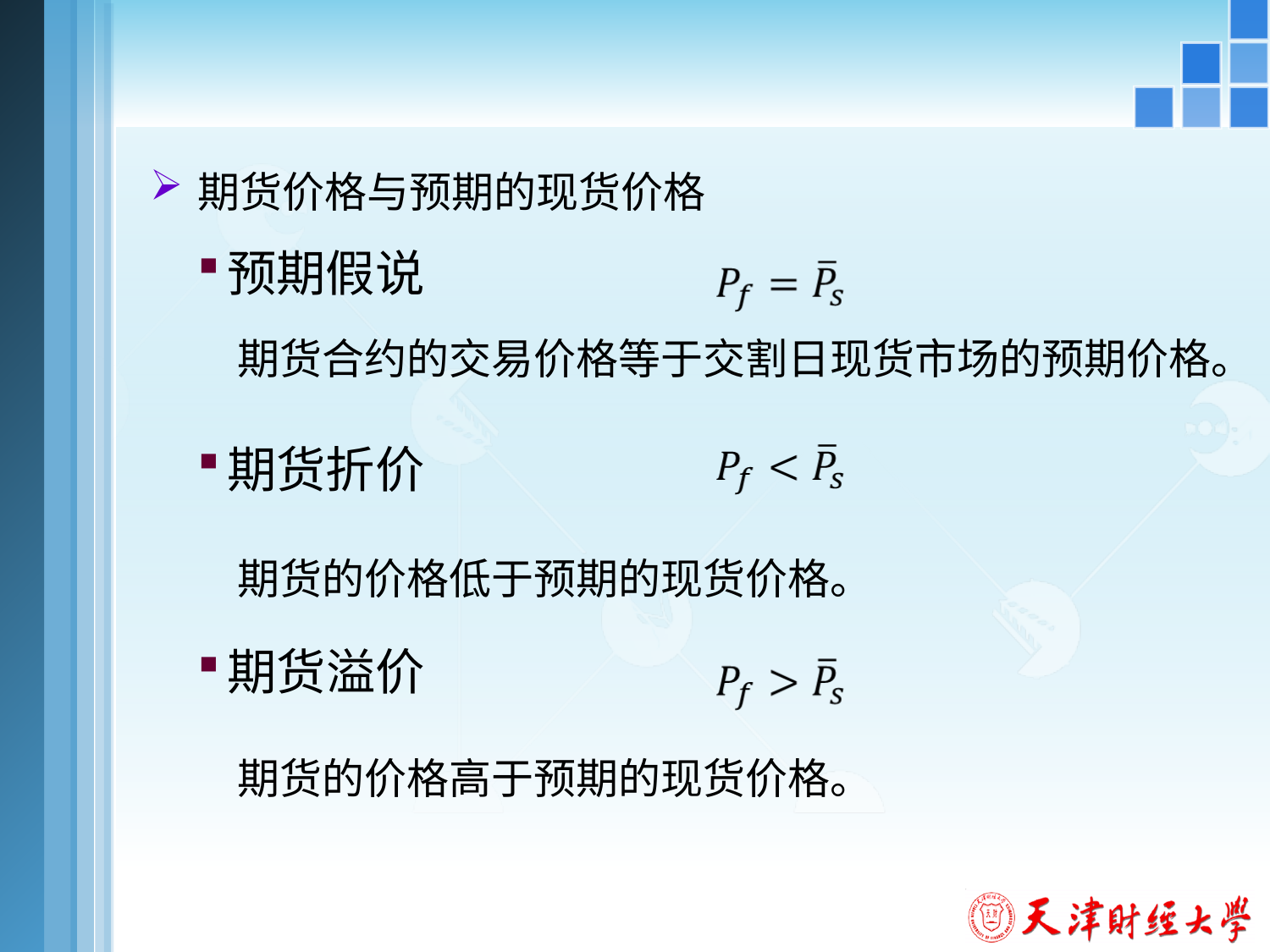

#
期货价格与预期的现货价格

预期假说

期货合约的交易价格等于交割日现货市场的预期价格。
期货折价

期货的价格低于预期的现货价格。
期货溢价

期货的价格高于预期的现货价格。